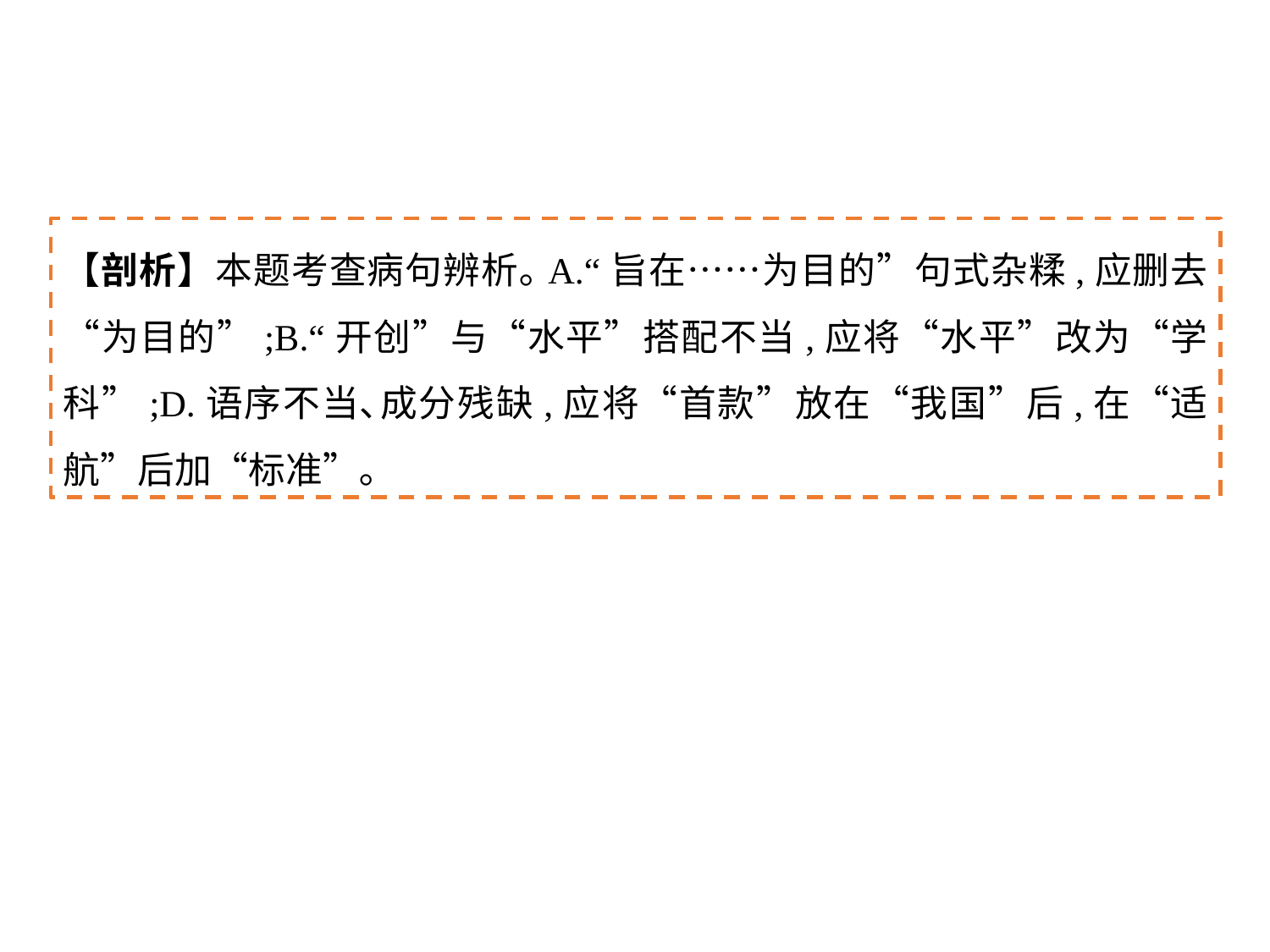

【剖析】本题考查病句辨析｡A.“旨在……为目的”句式杂糅,应删去“为目的”;B.“开创”与“水平”搭配不当,应将“水平”改为“学科”;D.语序不当､成分残缺,应将“首款”放在“我国”后,在“适航”后加“标准”｡